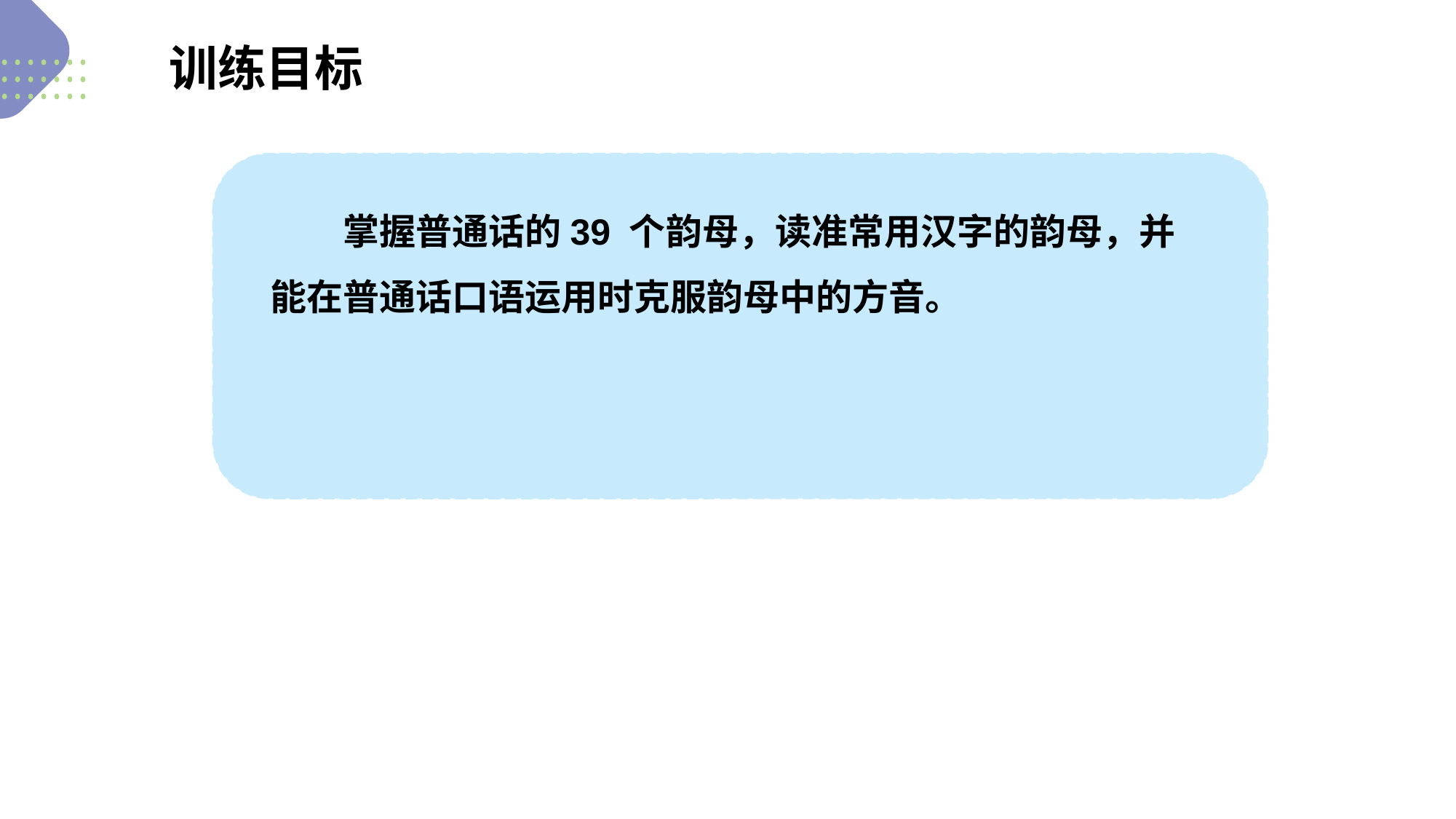

训练目标

　　掌握普通话的39 个韵母，读准常用汉字的韵母，并能在普通话口语运用时克服韵母中的方音。